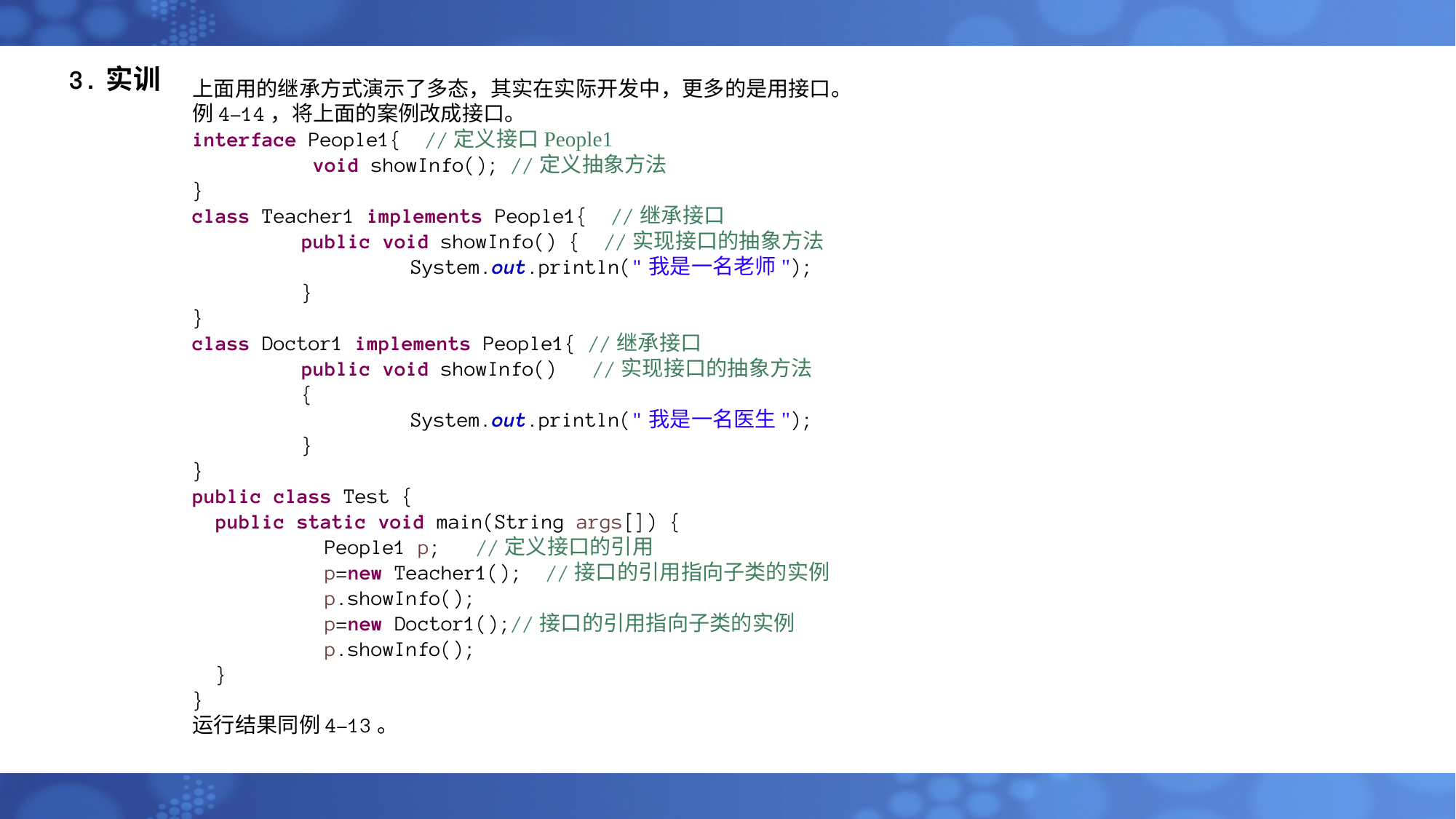

# 3.实训
上面用的继承方式演示了多态，其实在实际开发中，更多的是用接口。
例4-14，将上面的案例改成接口。
interface People1{  //定义接口People1
	 void showInfo(); //定义抽象方法
}
class Teacher1 implements People1{  //继承接口
	public void showInfo() {  //实现接口的抽象方法
		System.out.println("我是一名老师");
	}
}
class Doctor1 implements People1{ //继承接口
	public void showInfo()   //实现接口的抽象方法
	{
		System.out.println("我是一名医生");
	}
}
public class Test {
  public static void main(String args[]) {
	  People1 p;   //定义接口的引用
	  p=new Teacher1();  //接口的引用指向子类的实例
	  p.showInfo();
	  p=new Doctor1();//接口的引用指向子类的实例
	  p.showInfo();
  }
}
运行结果同例4-13。